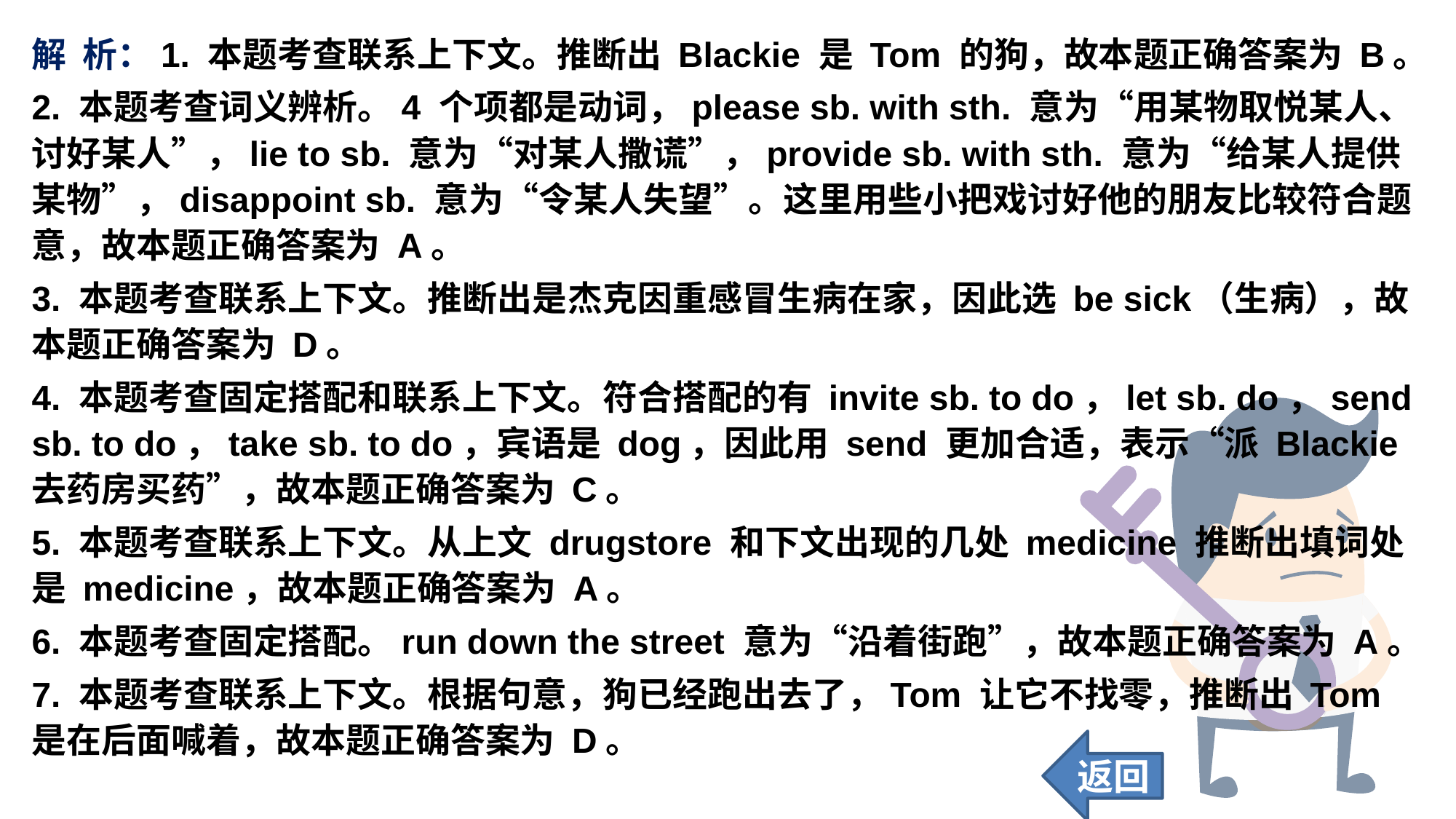

解  析：1. 本题考查联系上下文。推断出 Blackie 是 Tom 的狗，故本题正确答案为 B。
2. 本题考查词义辨析。4 个项都是动词，please sb. with sth. 意为“用某物取悦某人、讨好某人”，lie to sb. 意为“对某人撒谎”，provide sb. with sth. 意为“给某人提供某物”，disappoint sb. 意为“令某人失望”。这里用些小把戏讨好他的朋友比较符合题意，故本题正确答案为 A。
3. 本题考查联系上下文。推断出是杰克因重感冒生病在家，因此选 be sick（生病），故本题正确答案为 D。
4. 本题考查固定搭配和联系上下文。符合搭配的有 invite sb. to do，let sb. do，send sb. to do，take sb. to do，宾语是 dog，因此用 send 更加合适，表示“派 Blackie 去药房买药”，故本题正确答案为 C。
5. 本题考查联系上下文。从上文 drugstore 和下文出现的几处 medicine 推断出填词处是 medicine，故本题正确答案为 A。
6. 本题考查固定搭配。run down the street 意为“沿着街跑”，故本题正确答案为 A。
7. 本题考查联系上下文。根据句意，狗已经跑出去了，Tom 让它不找零，推断出 Tom 是在后面喊着，故本题正确答案为 D。

返回
27